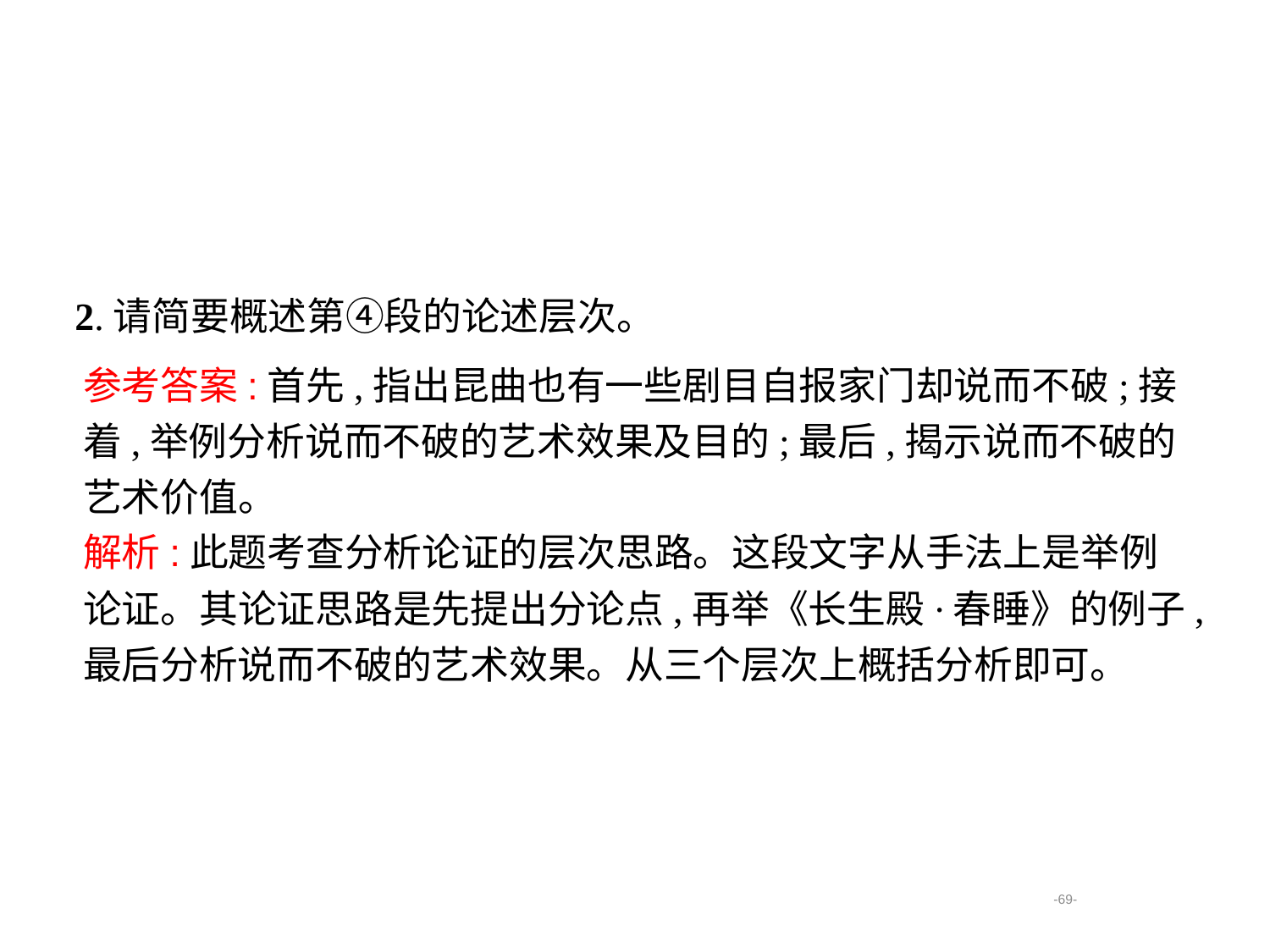

2.请简要概述第④段的论述层次。
参考答案:首先,指出昆曲也有一些剧目自报家门却说而不破;接着,举例分析说而不破的艺术效果及目的;最后,揭示说而不破的艺术价值。
解析:此题考查分析论证的层次思路。这段文字从手法上是举例论证。其论证思路是先提出分论点,再举《长生殿·春睡》的例子,最后分析说而不破的艺术效果。从三个层次上概括分析即可。
-69-